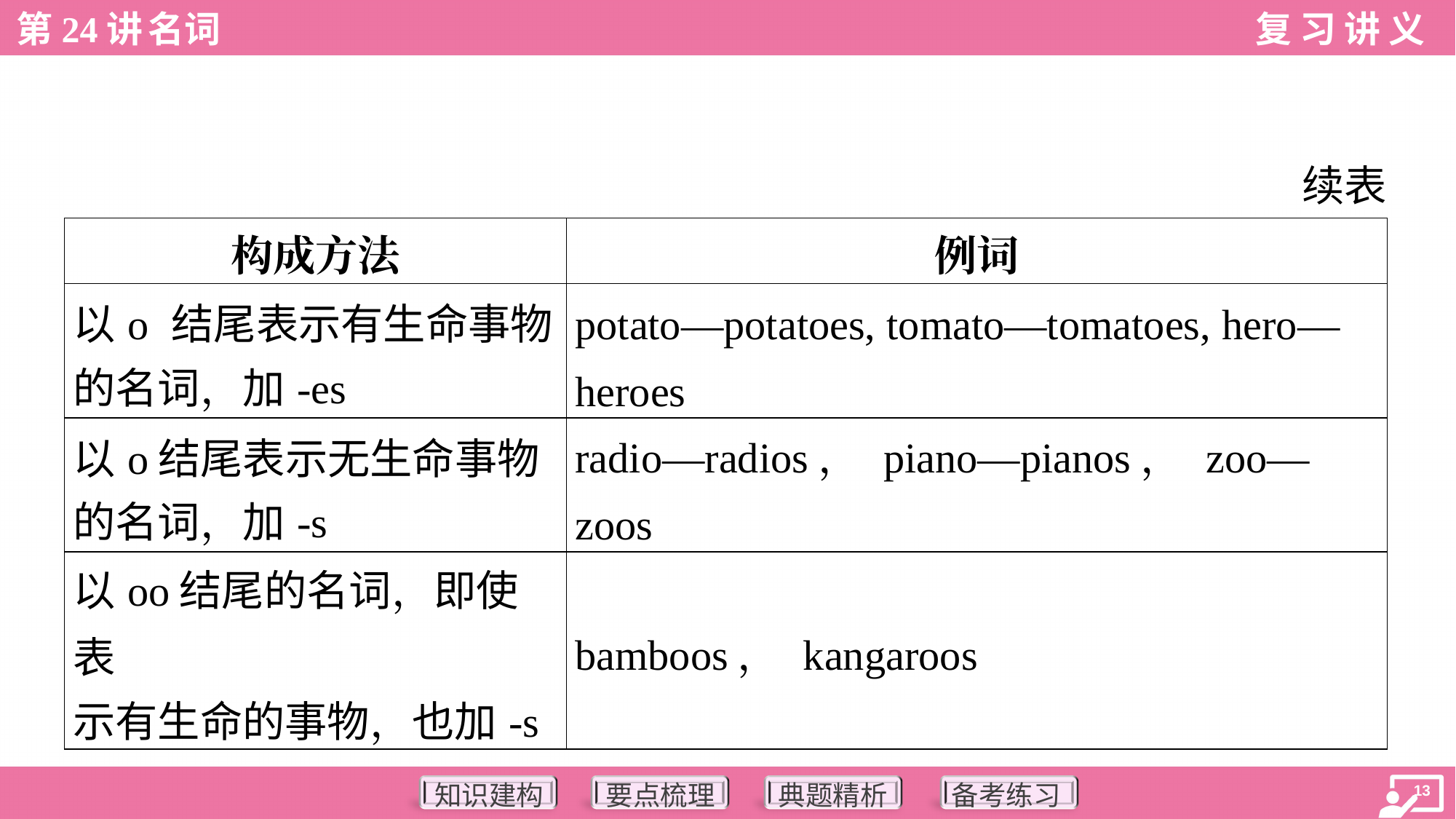

续表
| 构成方法 | 例词 |
| --- | --- |
| 以o 结尾表示有生命事物 的名词，加-es | potato—potatoes, tomato—tomatoes, hero— heroes |
| 以o结尾表示无生命事物 的名词，加-s | radio—radios， piano—pianos， zoo—zoos |
| 以oo结尾的名词，即使表 示有生命的事物，也加-s | bamboos， kangaroos |